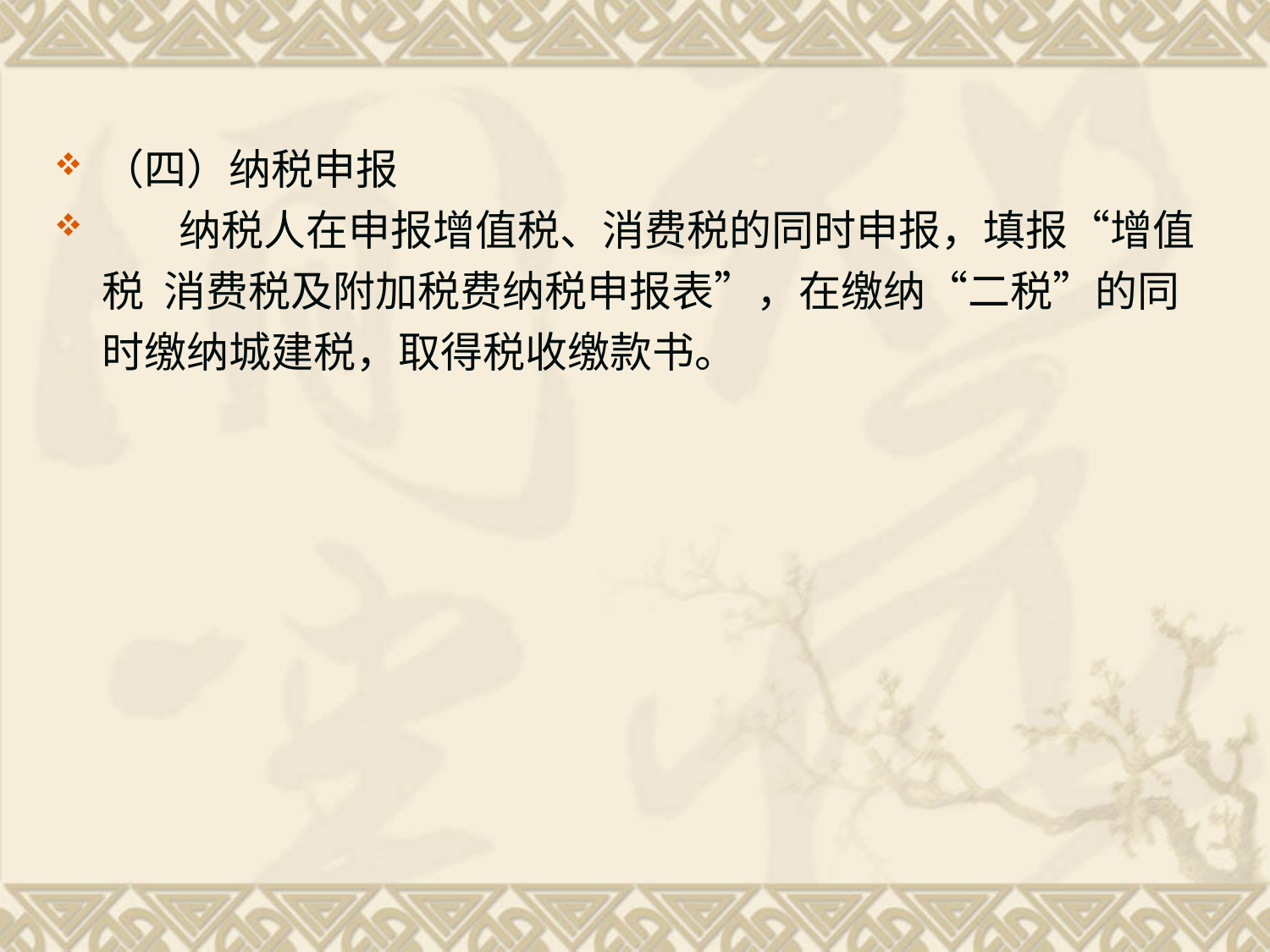

#
（四）纳税申报
       纳税人在申报增值税、消费税的同时申报，填报“增值税  消费税及附加税费纳税申报表”，在缴纳“二税”的同时缴纳城建税，取得税收缴款书。